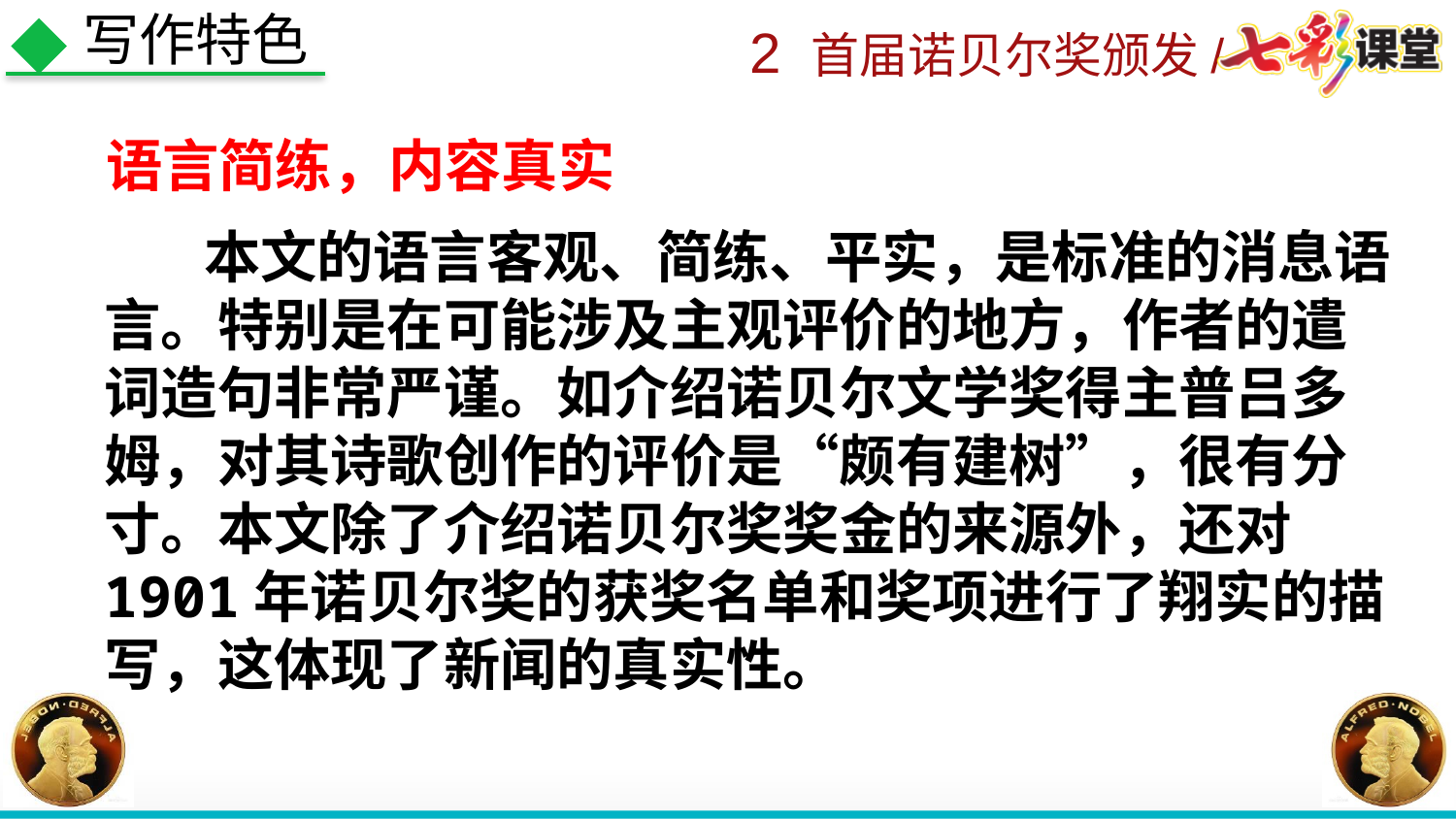

写作特色

语言简练，内容真实
 本文的语言客观、简练、平实，是标准的消息语言。特别是在可能涉及主观评价的地方，作者的遣词造句非常严谨。如介绍诺贝尔文学奖得主普吕多姆，对其诗歌创作的评价是“颇有建树”，很有分寸。本文除了介绍诺贝尔奖奖金的来源外，还对1901年诺贝尔奖的获奖名单和奖项进行了翔实的描写，这体现了新闻的真实性。